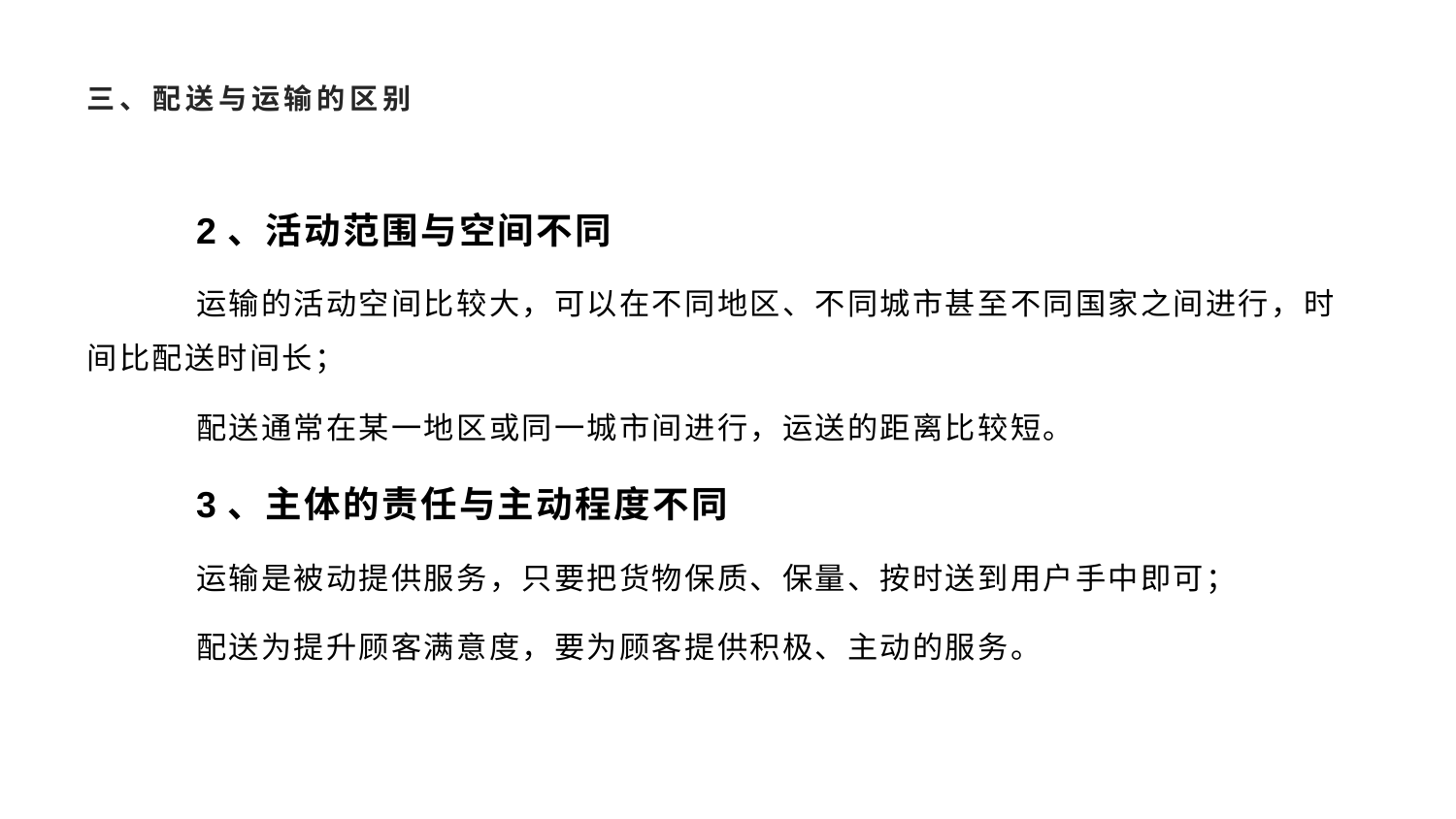

# 三、配送与运输的区别
2、活动范围与空间不同
运输的活动空间比较大，可以在不同地区、不同城市甚至不同国家之间进行，时间比配送时间长；
配送通常在某一地区或同一城市间进行，运送的距离比较短。
3、主体的责任与主动程度不同
运输是被动提供服务，只要把货物保质、保量、按时送到用户手中即可；
配送为提升顾客满意度，要为顾客提供积极、主动的服务。